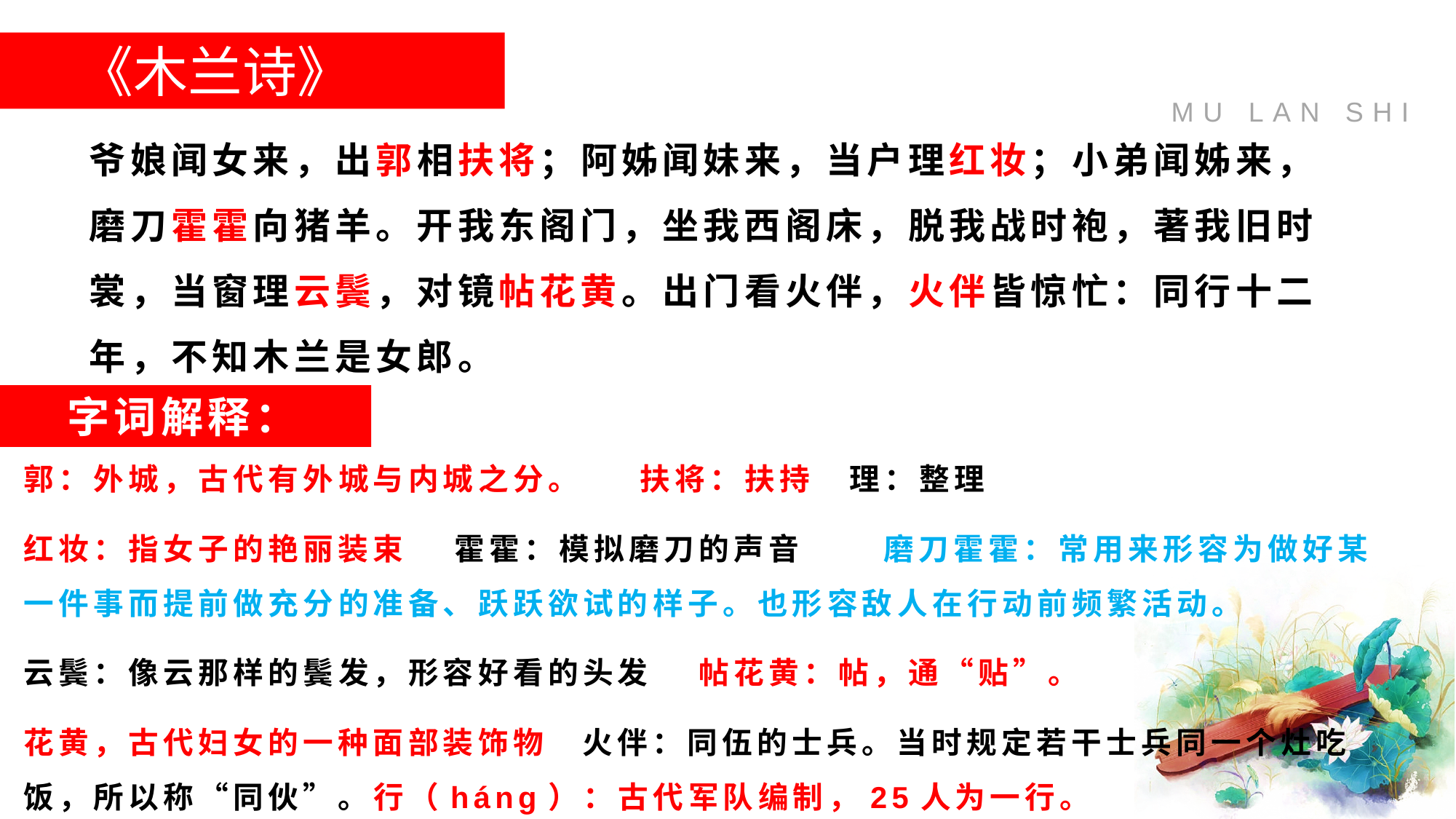

《木兰诗》
爷娘闻女来，出郭相扶将；阿姊闻妹来，当户理红妆；小弟闻姊来，磨刀霍霍向猪羊。开我东阁门，坐我西阁床，脱我战时袍，著我旧时裳，当窗理云鬓，对镜帖花黄。出门看火伴，火伴皆惊忙：同行十二年，不知木兰是女郎。
字词解释：
郭：外城，古代有外城与内城之分。     扶将：扶持   理：整理
红妆：指女子的艳丽装束    霍霍：模拟磨刀的声音       磨刀霍霍：常用来形容为做好某一件事而提前做充分的准备、跃跃欲试的样子。也形容敌人在行动前频繁活动。
云鬓：像云那样的鬓发，形容好看的头发    帖花黄：帖，通“贴”。
花黄，古代妇女的一种面部装饰物   火伴：同伍的士兵。当时规定若干士兵同一个灶吃饭，所以称“同伙”。行（háng）：古代军队编制，25人为一行。